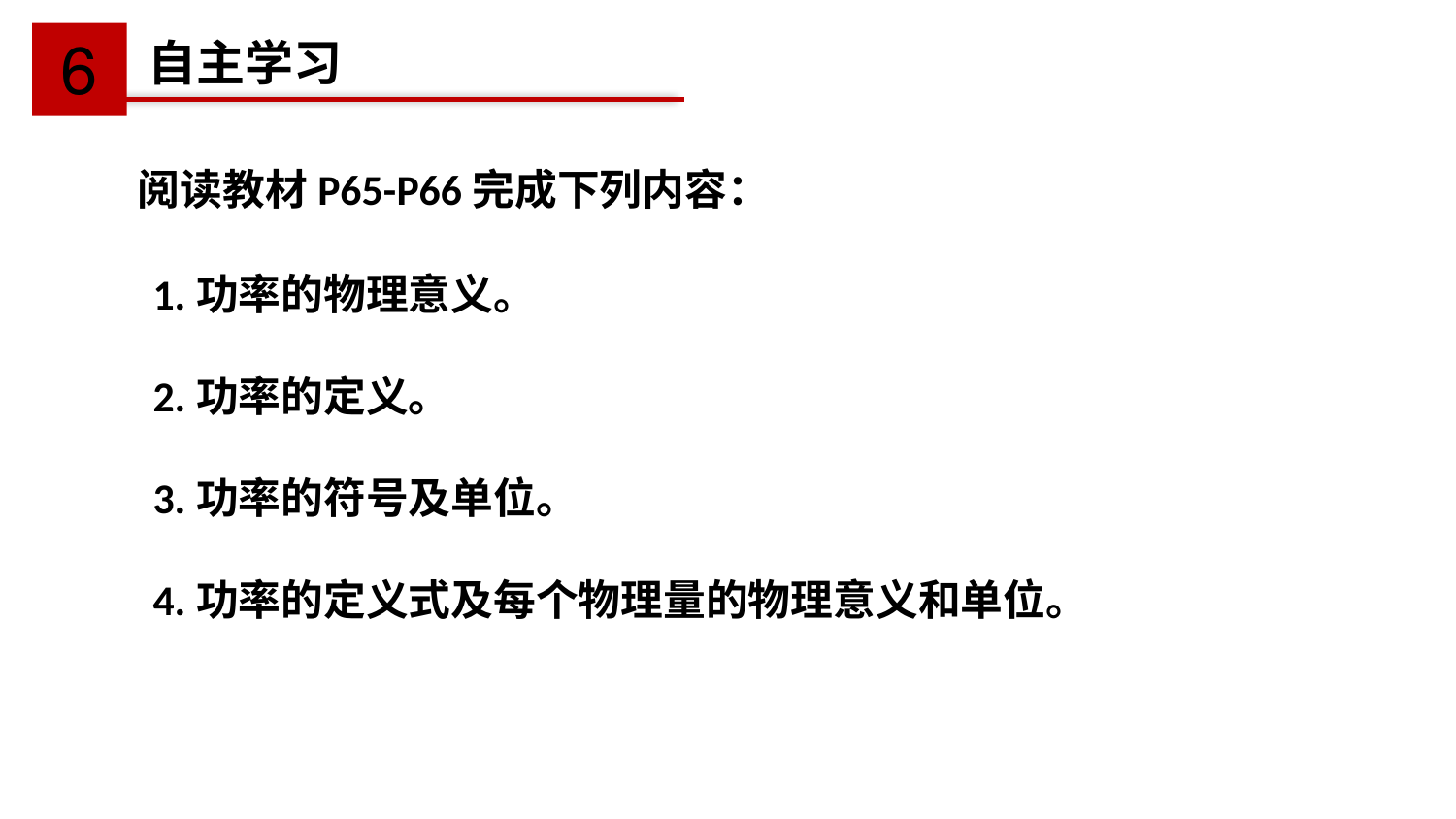

6
自主学习
阅读教材P65-P66完成下列内容：
1.功率的物理意义。

2.功率的定义。

3.功率的符号及单位。

4.功率的定义式及每个物理量的物理意义和单位。